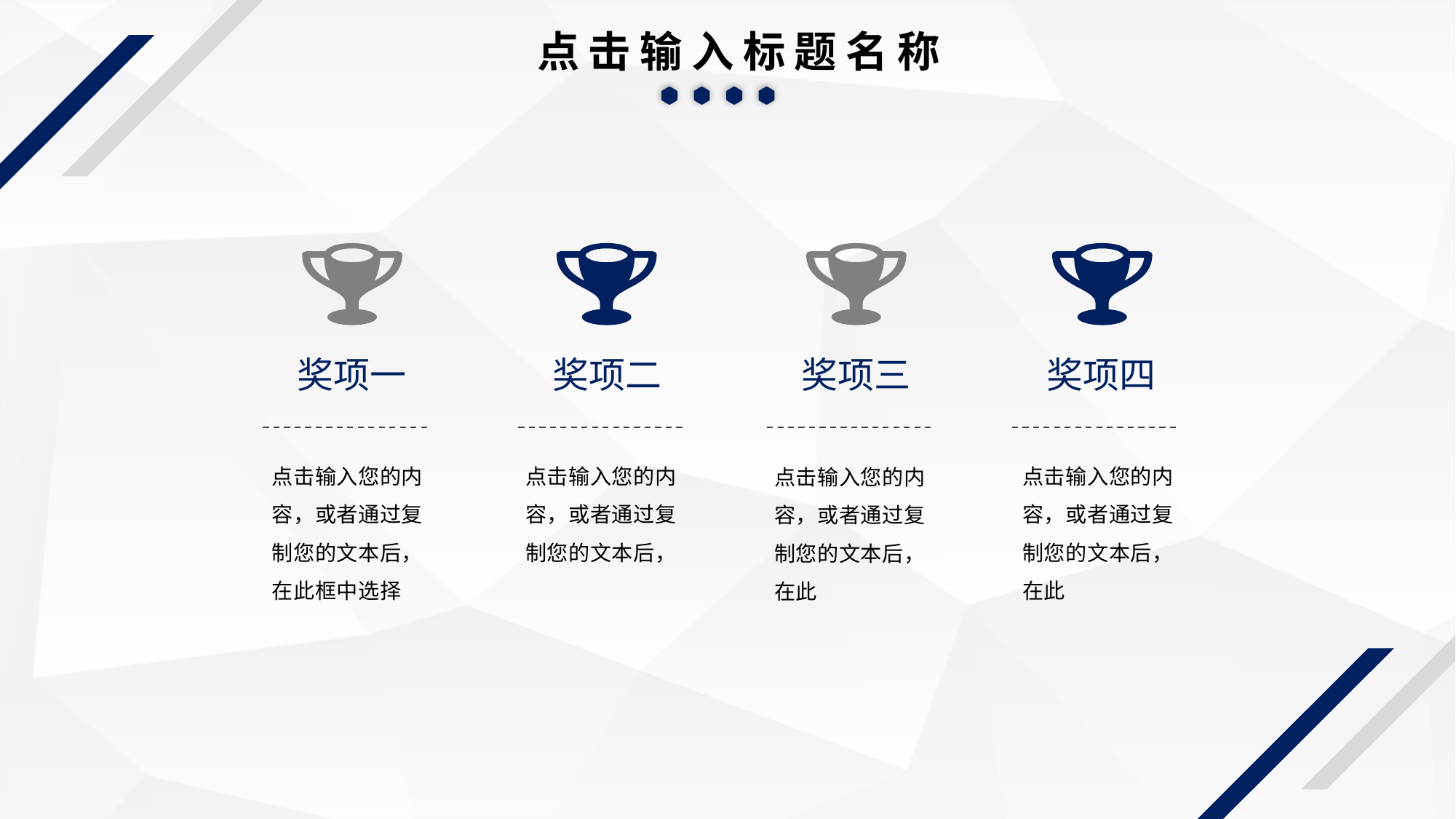

点击输入标题名称

奖项一
奖项二
奖项三
奖项四
点击输入您的内容，或者通过复制您的文本后，在此框中选择
点击输入您的内容，或者通过复制您的文本后，
点击输入您的内容，或者通过复制您的文本后，在此
点击输入您的内容，或者通过复制您的文本后，在此